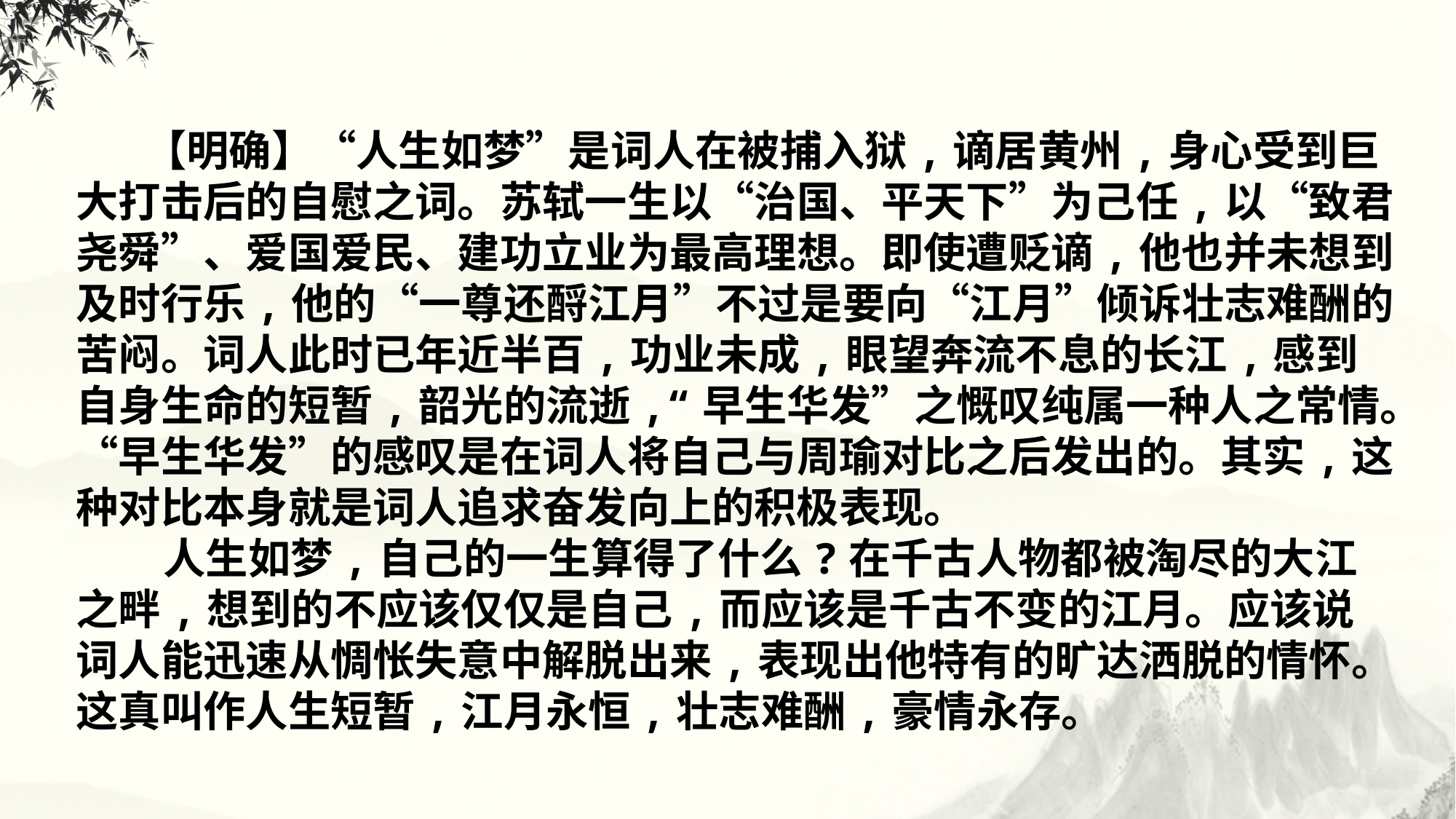

【明确】“人生如梦”是词人在被捕入狱,谪居黄州,身心受到巨大打击后的自慰之词。苏轼一生以“治国、平天下”为己任,以“致君尧舜”、爱国爱民、建功立业为最高理想。即使遭贬谪,他也并未想到及时行乐,他的“一尊还酹江月”不过是要向“江月”倾诉壮志难酬的苦闷。词人此时已年近半百,功业未成,眼望奔流不息的长江,感到自身生命的短暂,韶光的流逝,“早生华发”之慨叹纯属一种人之常情。“早生华发”的感叹是在词人将自己与周瑜对比之后发出的。其实,这种对比本身就是词人追求奋发向上的积极表现。
        人生如梦,自己的一生算得了什么?在千古人物都被淘尽的大江之畔,想到的不应该仅仅是自己,而应该是千古不变的江月。应该说词人能迅速从惆怅失意中解脱出来,表现出他特有的旷达洒脱的情怀。这真叫作人生短暂,江月永恒,壮志难酬,豪情永存。